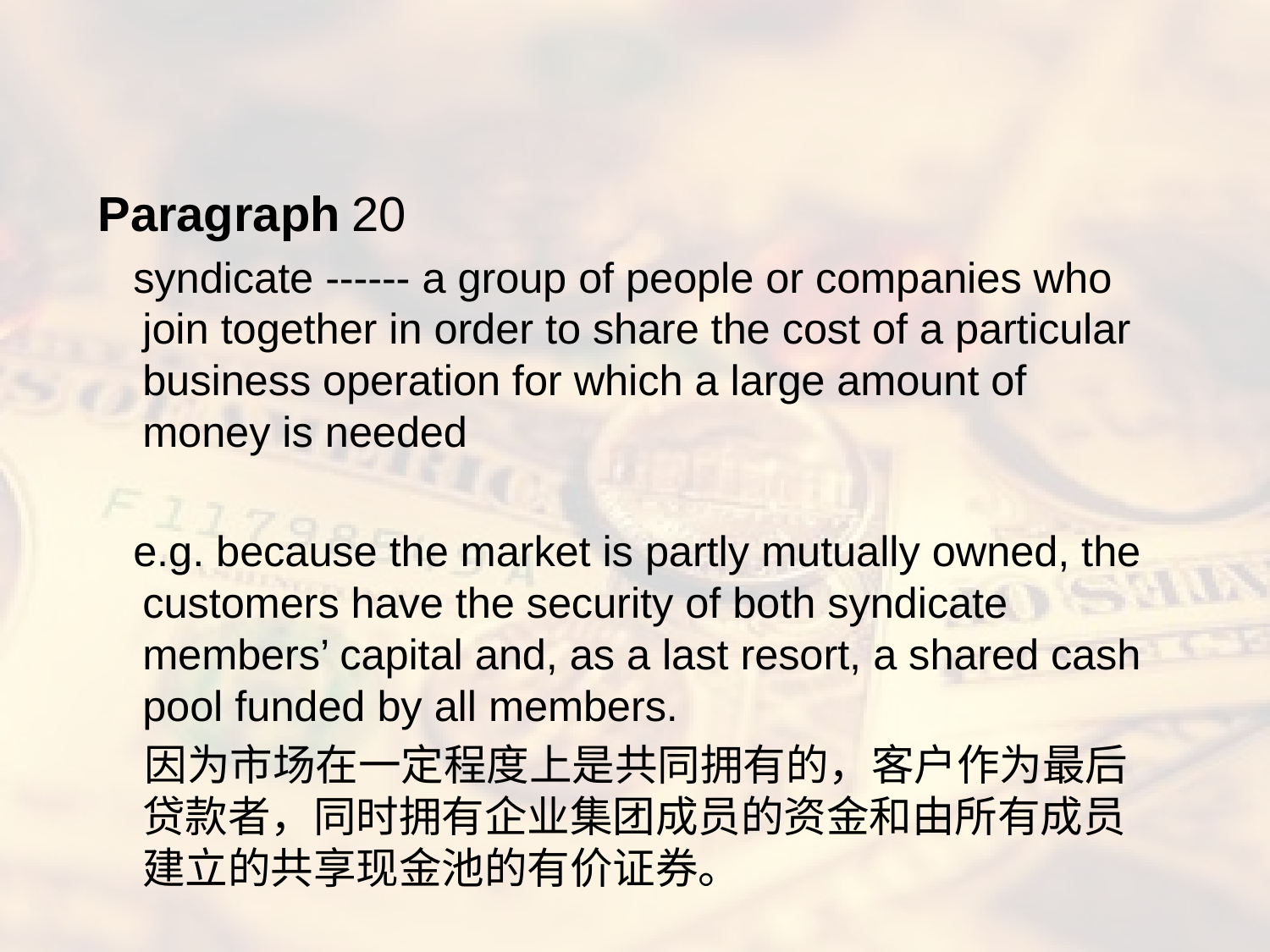

#
Paragraph 20
   syndicate ------ a group of people or companies who join together in order to share the cost of a particular business operation for which a large amount of money is needed

   e.g. because the market is partly mutually owned, the customers have the security of both syndicate members’ capital and, as a last resort, a shared cash pool funded by all members.
    因为市场在一定程度上是共同拥有的，客户作为最后贷款者，同时拥有企业集团成员的资金和由所有成员建立的共享现金池的有价证券。